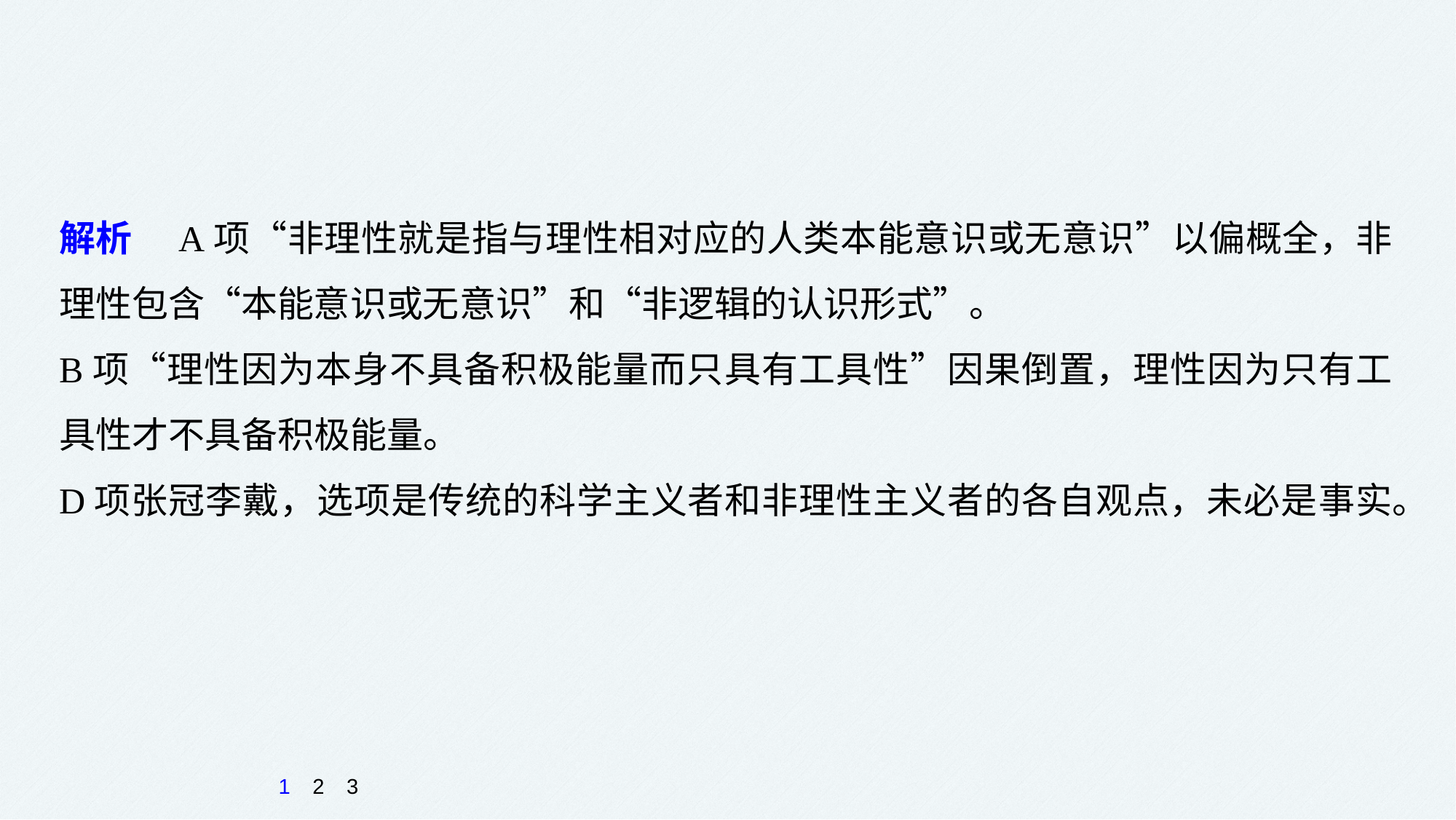

解析　A项“非理性就是指与理性相对应的人类本能意识或无意识”以偏概全，非理性包含“本能意识或无意识”和“非逻辑的认识形式”。
B项“理性因为本身不具备积极能量而只具有工具性”因果倒置，理性因为只有工具性才不具备积极能量。
D项张冠李戴，选项是传统的科学主义者和非理性主义者的各自观点，未必是事实。
1
2
3